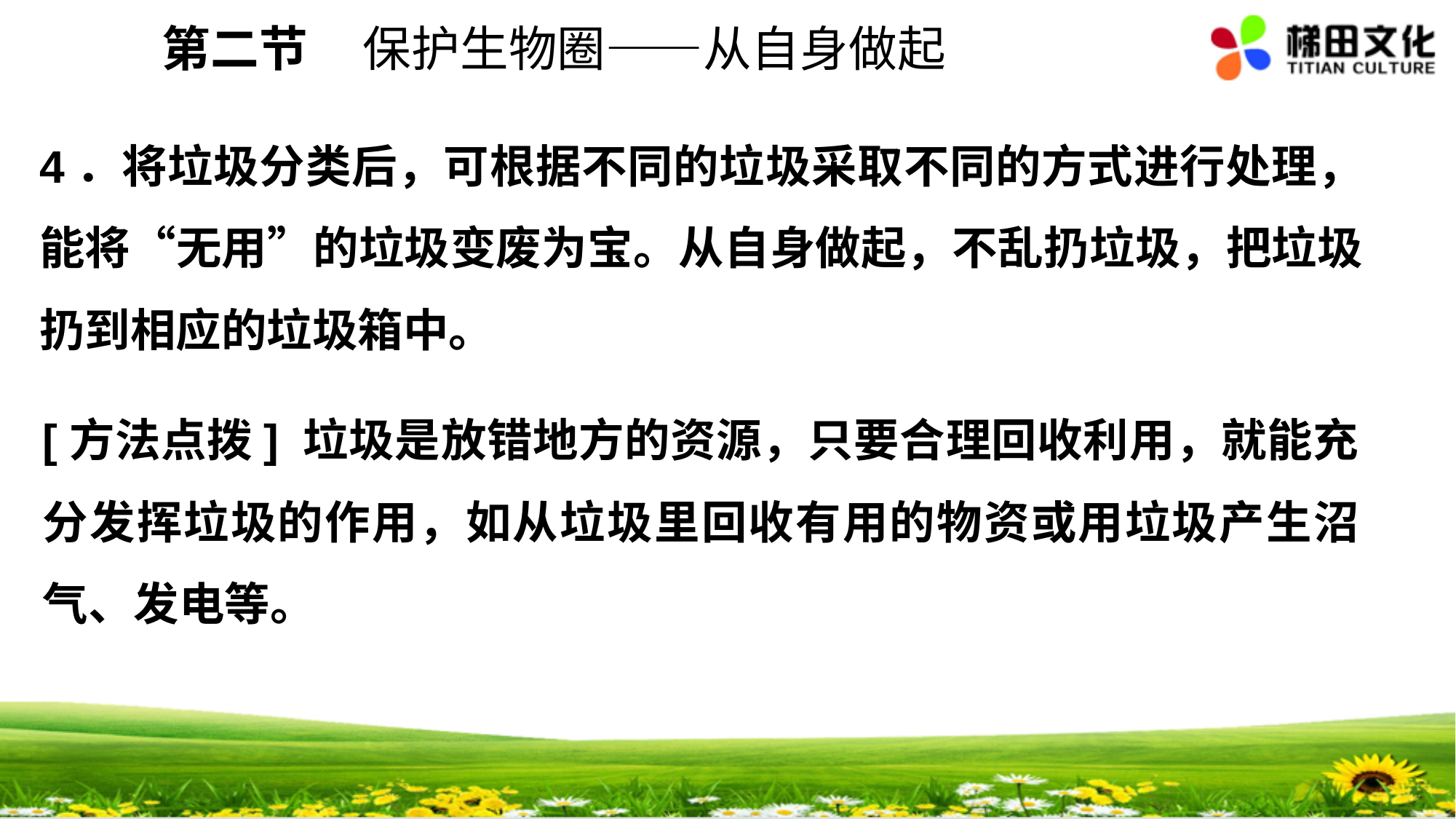

第二节     保护生物圈——从自身做起
4．将垃圾分类后，可根据不同的垃圾采取不同的方式进行处理，能将“无用”的垃圾变废为宝。从自身做起，不乱扔垃圾，把垃圾扔到相应的垃圾箱中。
[方法点拨] 垃圾是放错地方的资源，只要合理回收利用，就能充分发挥垃圾的作用，如从垃圾里回收有用的物资或用垃圾产生沼气、发电等。